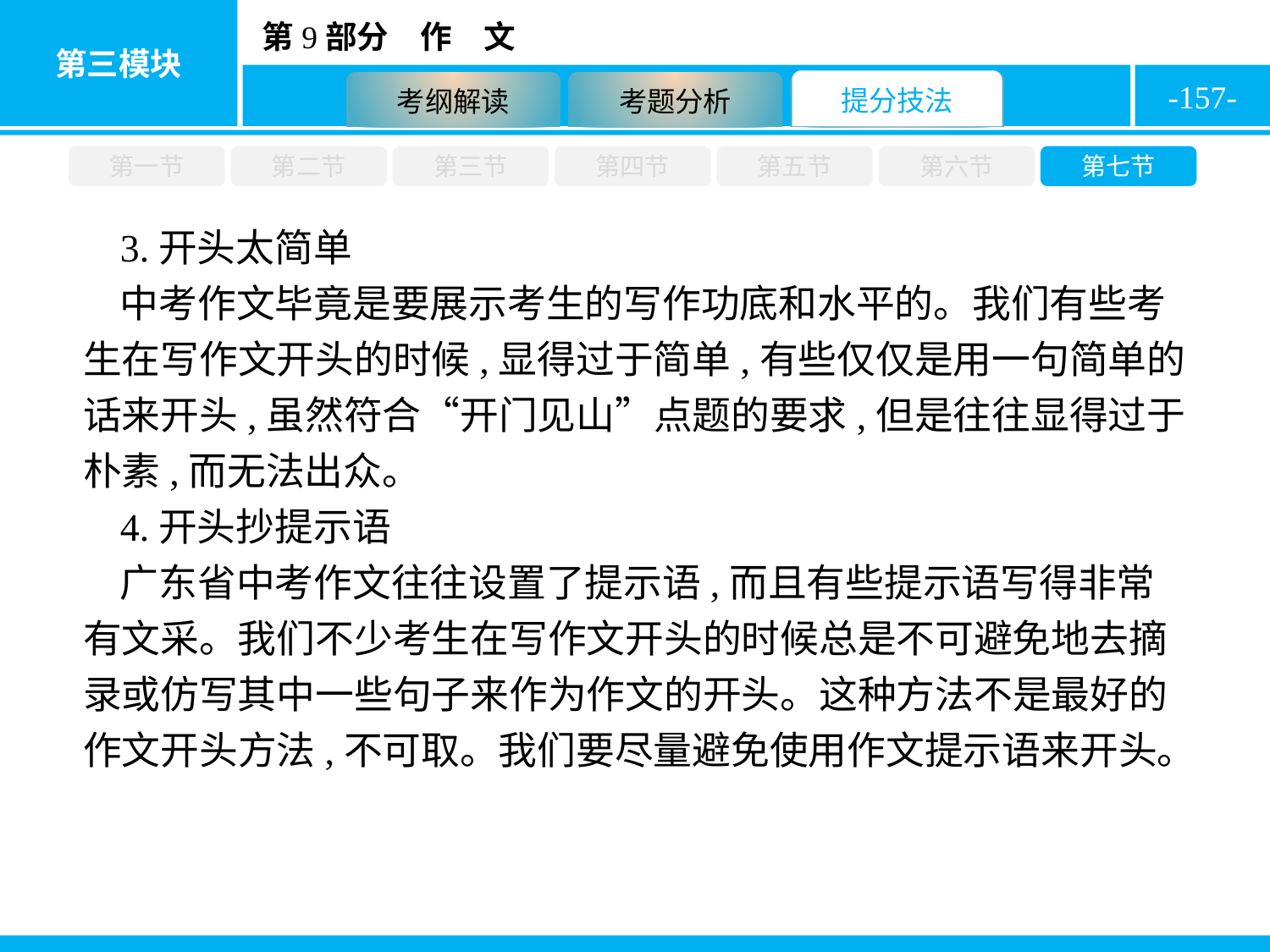

-157-
第一节
第二节
第三节
第四节
第五节
第六节
第七节
3.开头太简单
中考作文毕竟是要展示考生的写作功底和水平的。我们有些考生在写作文开头的时候,显得过于简单,有些仅仅是用一句简单的话来开头,虽然符合“开门见山”点题的要求,但是往往显得过于朴素,而无法出众。
4.开头抄提示语
广东省中考作文往往设置了提示语,而且有些提示语写得非常有文采。我们不少考生在写作文开头的时候总是不可避免地去摘录或仿写其中一些句子来作为作文的开头。这种方法不是最好的作文开头方法,不可取。我们要尽量避免使用作文提示语来开头。